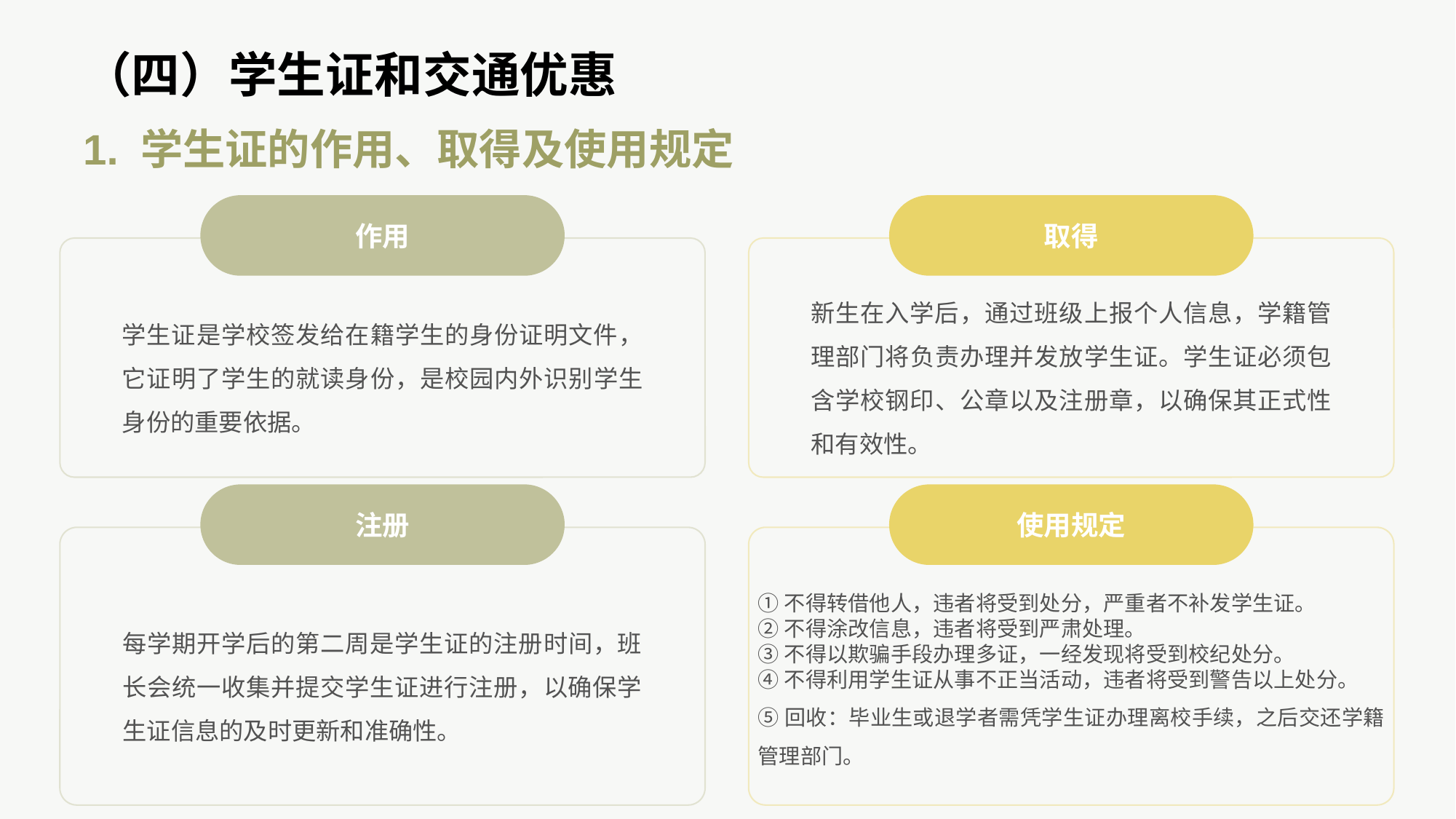

（四）学生证和交通优惠
1. 学生证的作用、取得及使用规定
作用
取得
学生证是学校签发给在籍学生的身份证明文件，它证明了学生的就读身份，是校园内外识别学生身份的重要依据。
新生在入学后，通过班级上报个人信息，学籍管理部门将负责办理并发放学生证。学生证必须包含学校钢印、公章以及注册章，以确保其正式性和有效性。
注册
使用规定
每学期开学后的第二周是学生证的注册时间，班长会统一收集并提交学生证进行注册，以确保学生证信息的及时更新和准确性。
①不得转借他人，违者将受到处分，严重者不补发学生证。
②不得涂改信息，违者将受到严肃处理。
③不得以欺骗手段办理多证，一经发现将受到校纪处分。
④不得利用学生证从事不正当活动，违者将受到警告以上处分。
⑤回收：毕业生或退学者需凭学生证办理离校手续，之后交还学籍管理部门。